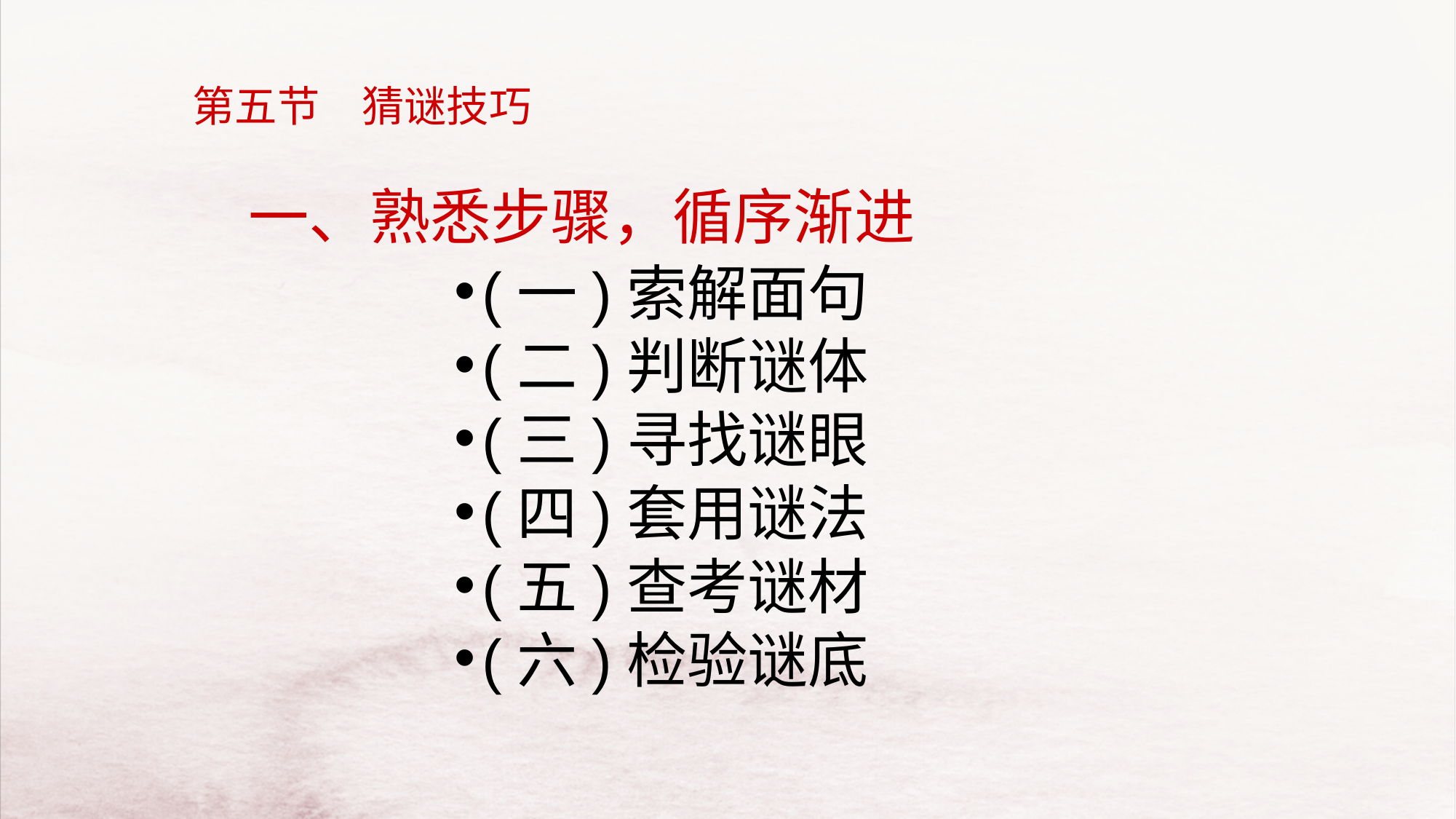

第五节　猜谜技巧

# 一、熟悉步骤，循序渐进
(一)索解面句
(二)判断谜体
(三)寻找谜眼
(四)套用谜法
(五)查考谜材
(六)检验谜底